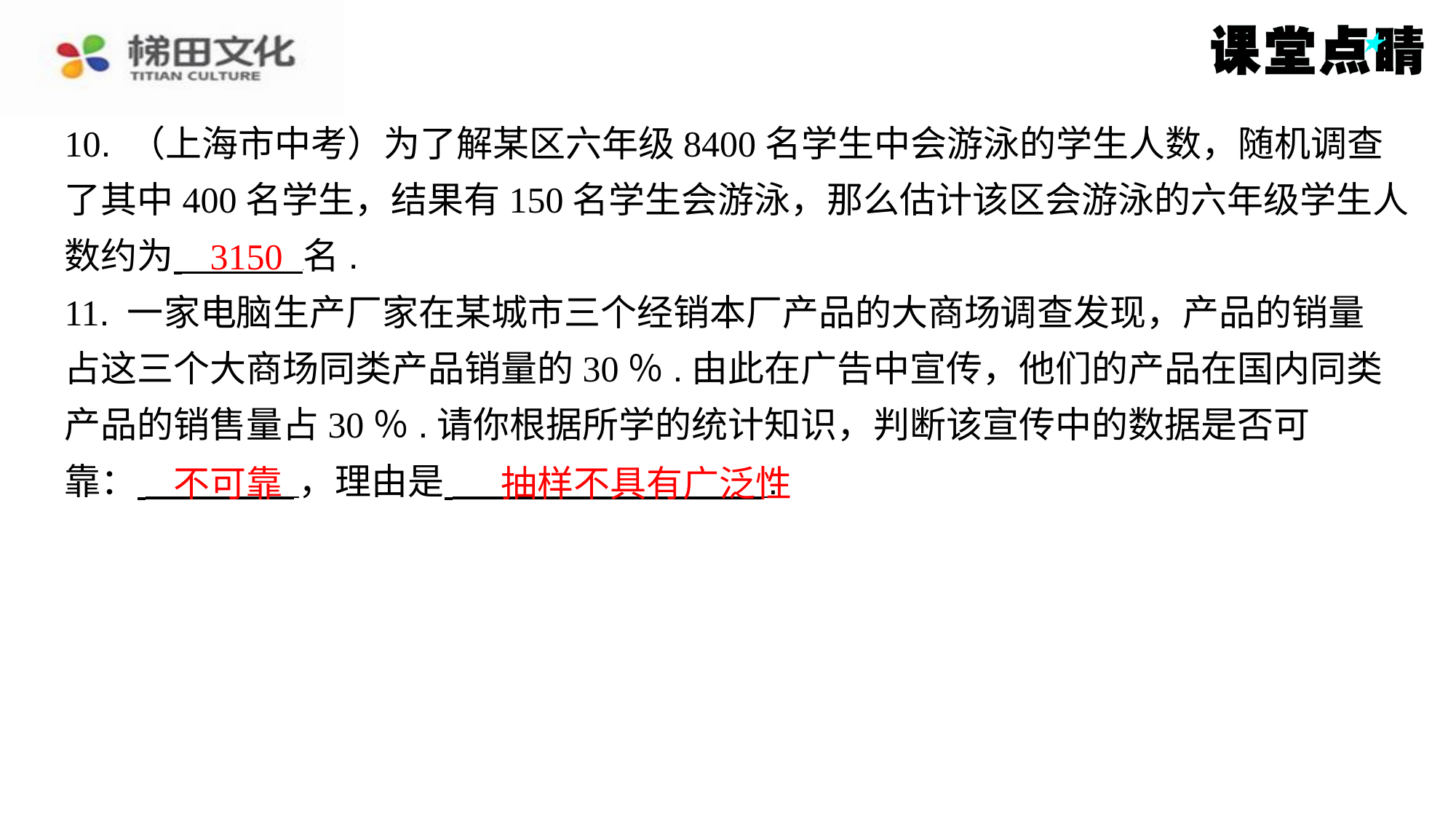

10. （上海市中考）为了解某区六年级8400名学生中会游泳的学生人数，随机调查
了其中400名学生，结果有150名学生会游泳，那么估计该区会游泳的六年级学生人
数约为                    名.
11. 一家电脑生产厂家在某城市三个经销本厂产品的大商场调查发现，产品的销量
占这三个大商场同类产品销量的30％.由此在广告中宣传，他们的产品在国内同类
产品的销售量占30％.请你根据所学的统计知识，判断该宣传中的数据是否可
靠：                        ，理由是                                                ⁠.
3150
不可靠
抽样不具有广泛性